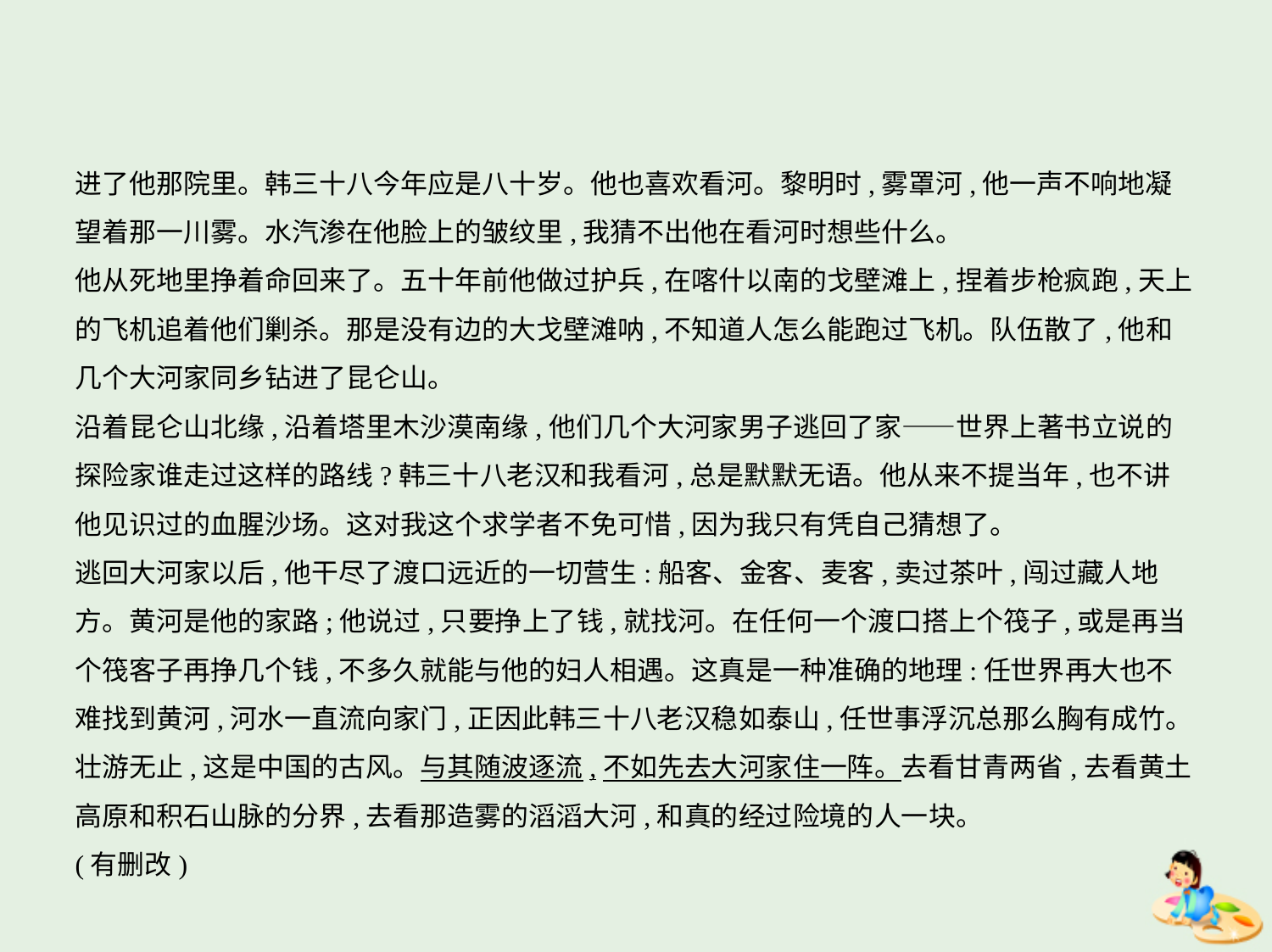

进了他那院里。韩三十八今年应是八十岁。他也喜欢看河。黎明时,雾罩河,他一声不响地凝
望着那一川雾。水汽渗在他脸上的皱纹里,我猜不出他在看河时想些什么。
他从死地里挣着命回来了。五十年前他做过护兵,在喀什以南的戈壁滩上,捏着步枪疯跑,天上
的飞机追着他们剿杀。那是没有边的大戈壁滩呐,不知道人怎么能跑过飞机。队伍散了,他和
几个大河家同乡钻进了昆仑山。
沿着昆仑山北缘,沿着塔里木沙漠南缘,他们几个大河家男子逃回了家——世界上著书立说的
探险家谁走过这样的路线?韩三十八老汉和我看河,总是默默无语。他从来不提当年,也不讲
他见识过的血腥沙场。这对我这个求学者不免可惜,因为我只有凭自己猜想了。
逃回大河家以后,他干尽了渡口远近的一切营生:船客、金客、麦客,卖过茶叶,闯过藏人地
方。黄河是他的家路;他说过,只要挣上了钱,就找河。在任何一个渡口搭上个筏子,或是再当
个筏客子再挣几个钱,不多久就能与他的妇人相遇。这真是一种准确的地理:任世界再大也不
难找到黄河,河水一直流向家门,正因此韩三十八老汉稳如泰山,任世事浮沉总那么胸有成竹。
壮游无止,这是中国的古风。与其随波逐流,不如先去大河家住一阵。去看甘青两省,去看黄土
高原和积石山脉的分界,去看那造雾的滔滔大河,和真的经过险境的人一块。
(有删改)